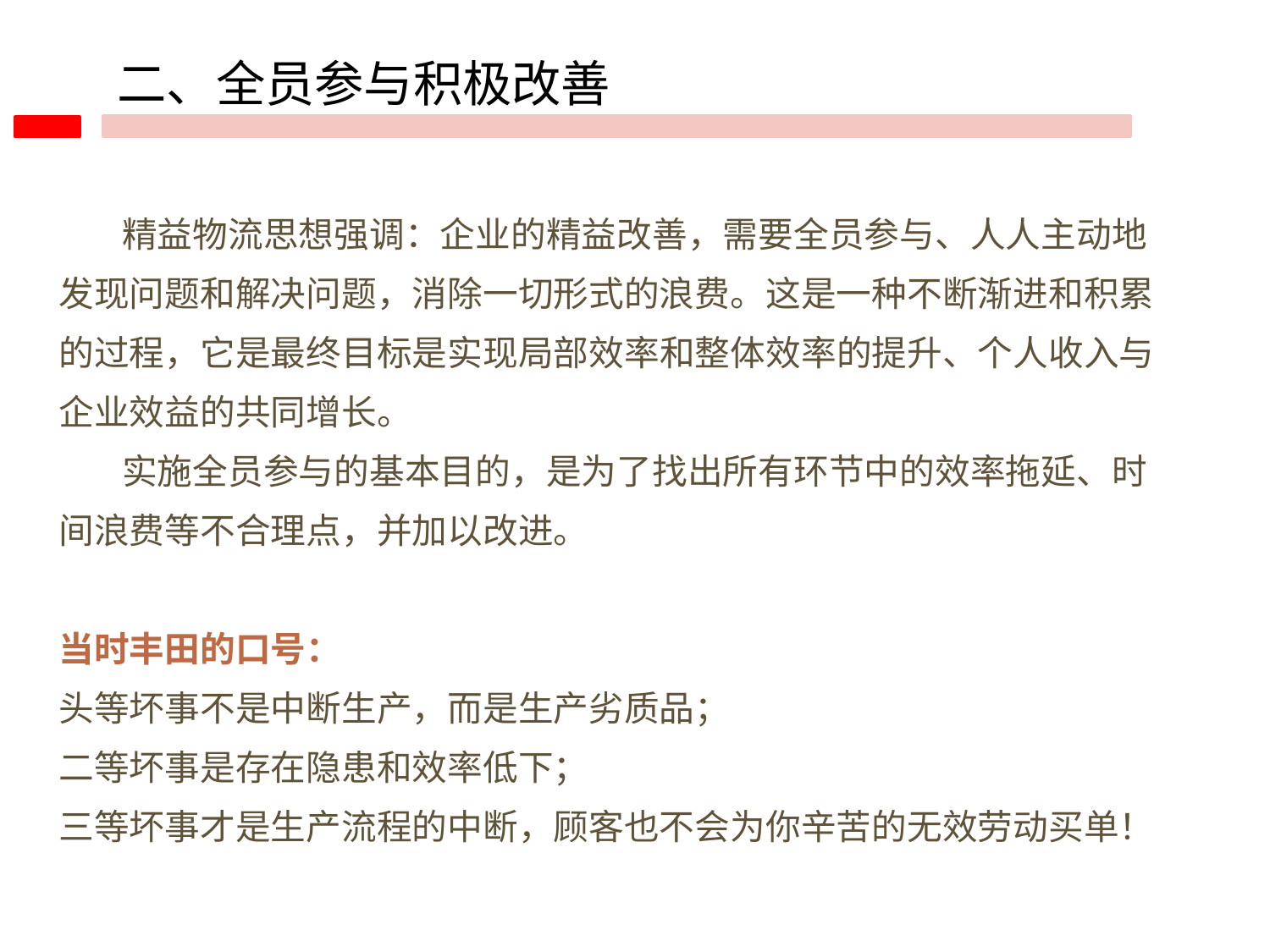

二、全员参与积极改善
       精益物流思想强调：企业的精益改善，需要全员参与、人人主动地发现问题和解决问题，消除一切形式的浪费。这是一种不断渐进和积累的过程，它是最终目标是实现局部效率和整体效率的提升、个人收入与企业效益的共同增长。
       实施全员参与的基本目的，是为了找出所有环节中的效率拖延、时间浪费等不合理点，并加以改进。

当时丰田的口号：
头等坏事不是中断生产，而是生产劣质品；
二等坏事是存在隐患和效率低下；
三等坏事才是生产流程的中断，顾客也不会为你辛苦的无效劳动买单！